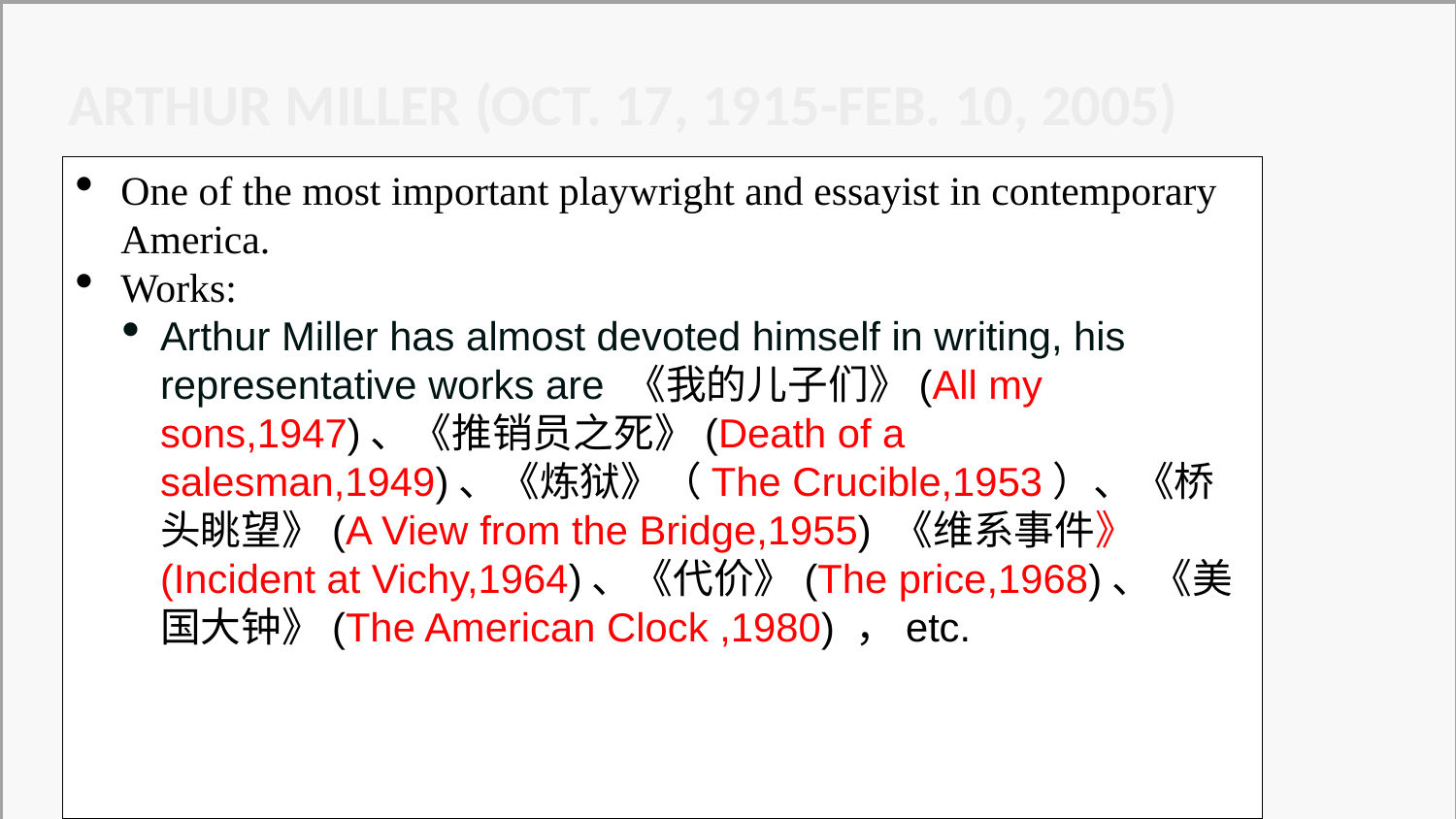

Arthur Miller (Oct. 17, 1915-Feb. 10, 2005)
One of the most important playwright and essayist in contemporary America.
Works:
Arthur Miller has almost devoted himself in writing, his  representative works are 《我的儿子们》(All my sons,1947)、《推销员之死》(Death of a salesman,1949)、《炼狱》（The Crucible,1953）、《桥头眺望》(A View from the Bridge,1955) 《维系事件》(Incident at Vichy,1964)、《代价》(The price,1968)、《美国大钟》(The American Clock ,1980) ，etc.